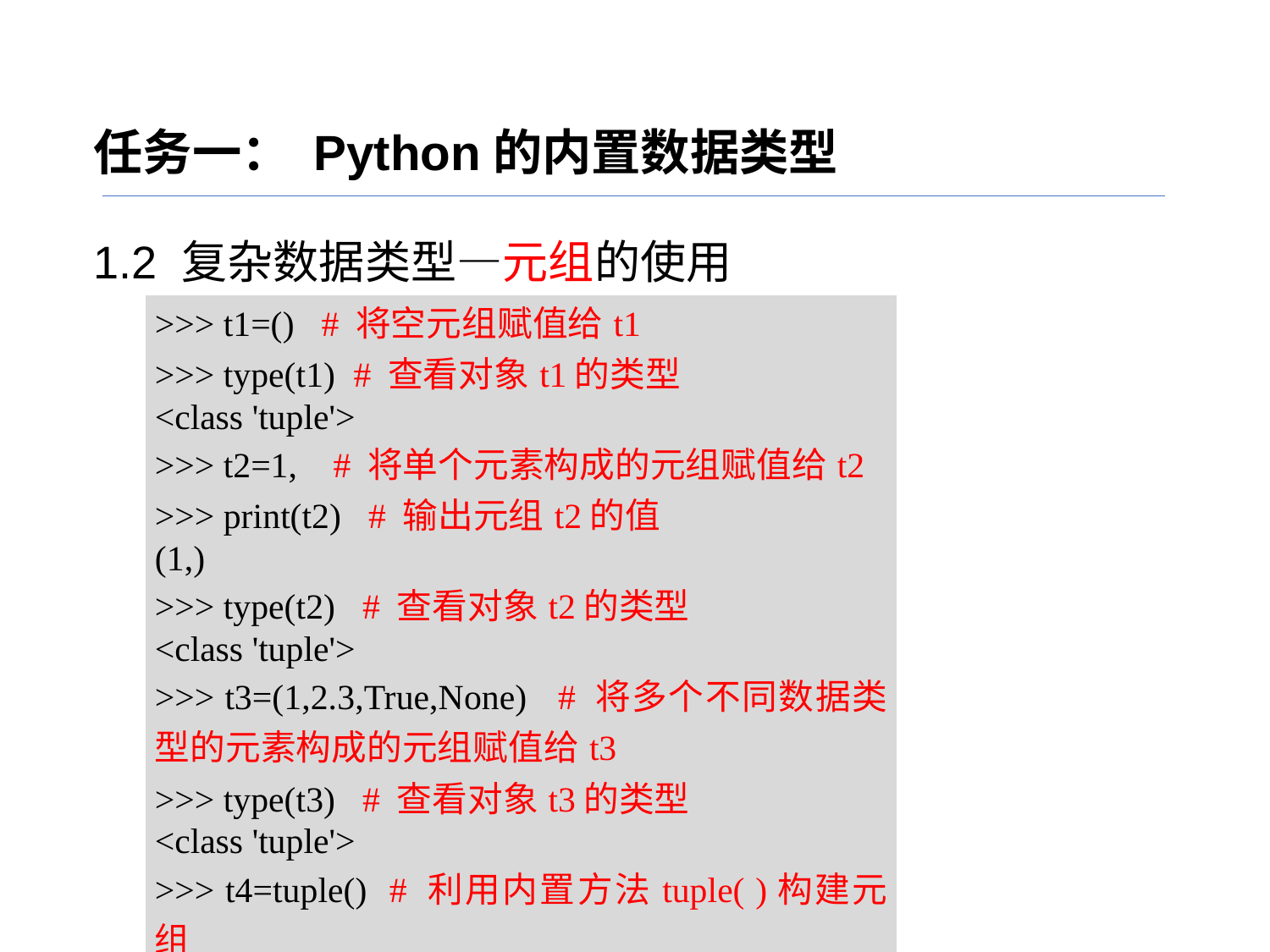

任务一： Python的内置数据类型
1.2 复杂数据类型—元组的使用
| >>> t1=() # 将空元组赋值给t1 >>> type(t1) # 查看对象t1的类型 <class 'tuple'> >>> t2=1, # 将单个元素构成的元组赋值给t2 >>> print(t2) # 输出元组t2的值 (1,) >>> type(t2) # 查看对象t2的类型 <class 'tuple'> >>> t3=(1,2.3,True,None) # 将多个不同数据类型的元素构成的元组赋值给t3 >>> type(t3) # 查看对象t3的类型 <class 'tuple'> >>> t4=tuple() # 利用内置方法tuple( )构建元组 >>> type(t4) # 查看对象t4的类型 <class 'tuple'> |
| --- |